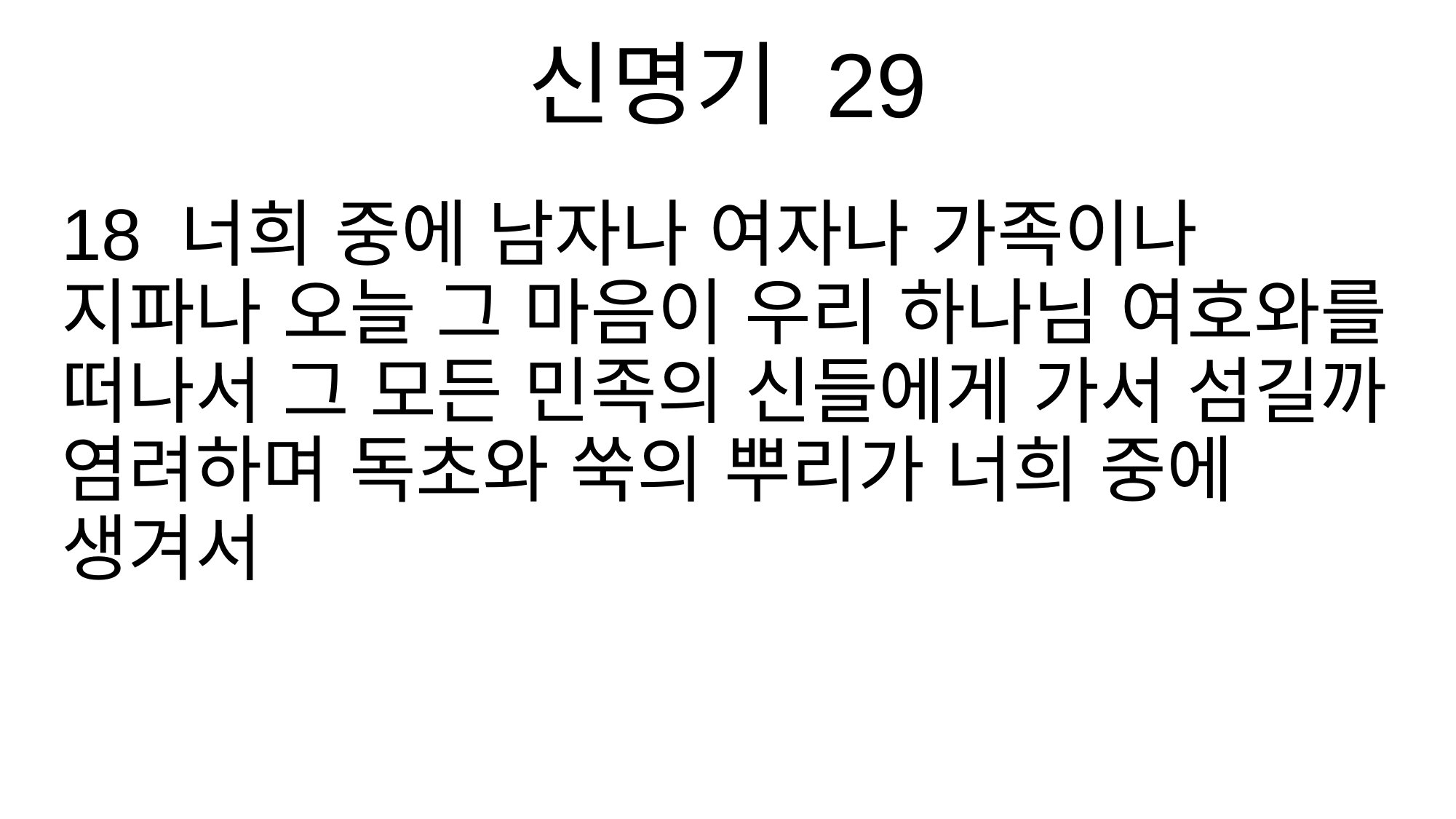

신명기 29
18 너희 중에 남자나 여자나 가족이나 지파나 오늘 그 마음이 우리 하나님 여호와를 떠나서 그 모든 민족의 신들에게 가서 섬길까 염려하며 독초와 쑥의 뿌리가 너희 중에 생겨서